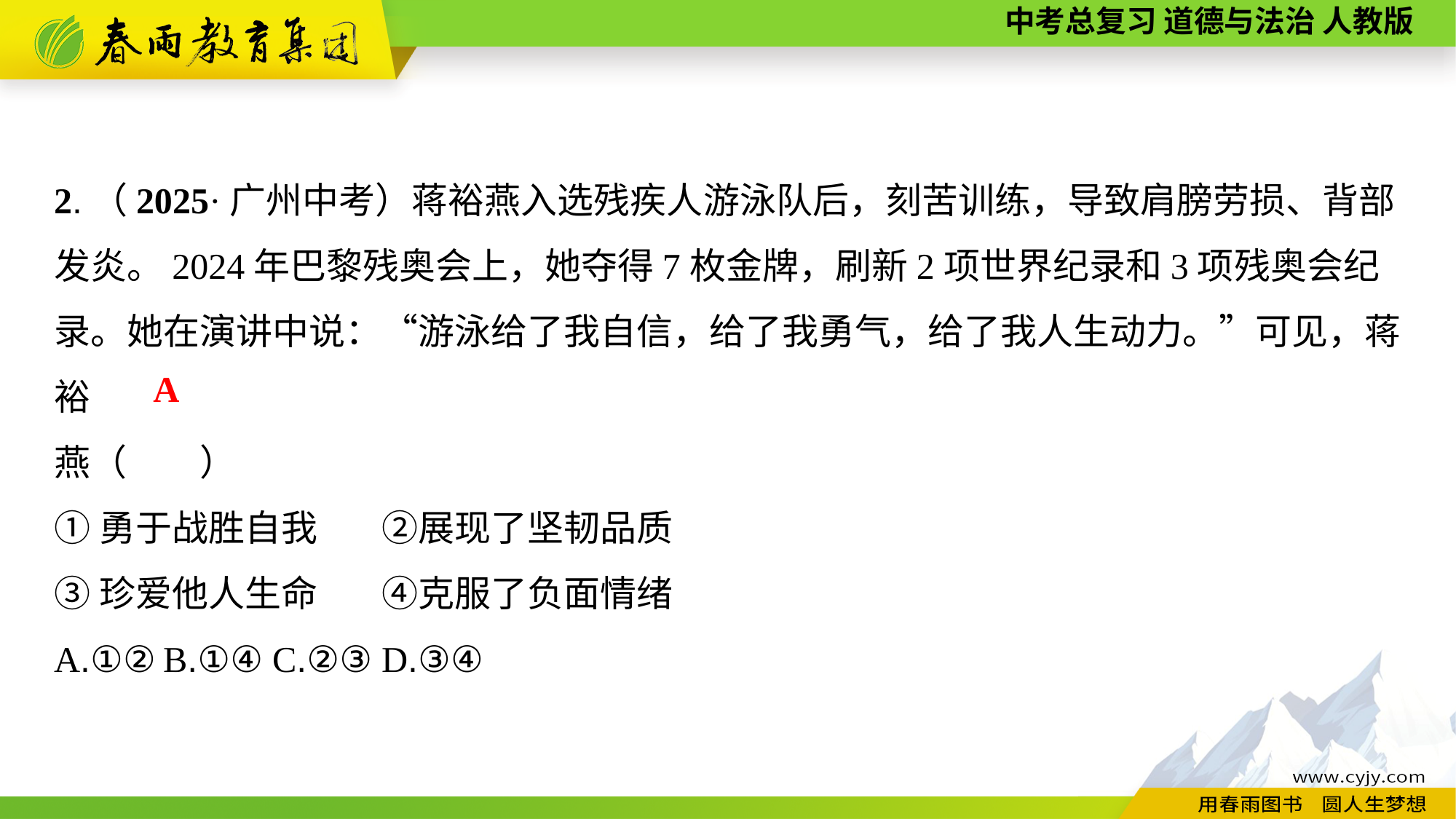

2.（2025·广州中考）蒋裕燕入选残疾人游泳队后，刻苦训练，导致肩膀劳损、背部发炎。2024年巴黎残奥会上，她夺得7枚金牌，刷新2项世界纪录和3项残奥会纪录。她在演讲中说：“游泳给了我自信，给了我勇气，给了我人生动力。”可见，蒋裕
燕（　　）
①勇于战胜自我	②展现了坚韧品质
③珍爱他人生命	④克服了负面情绪
A.①②	B.①④	C.②③	D.③④
A